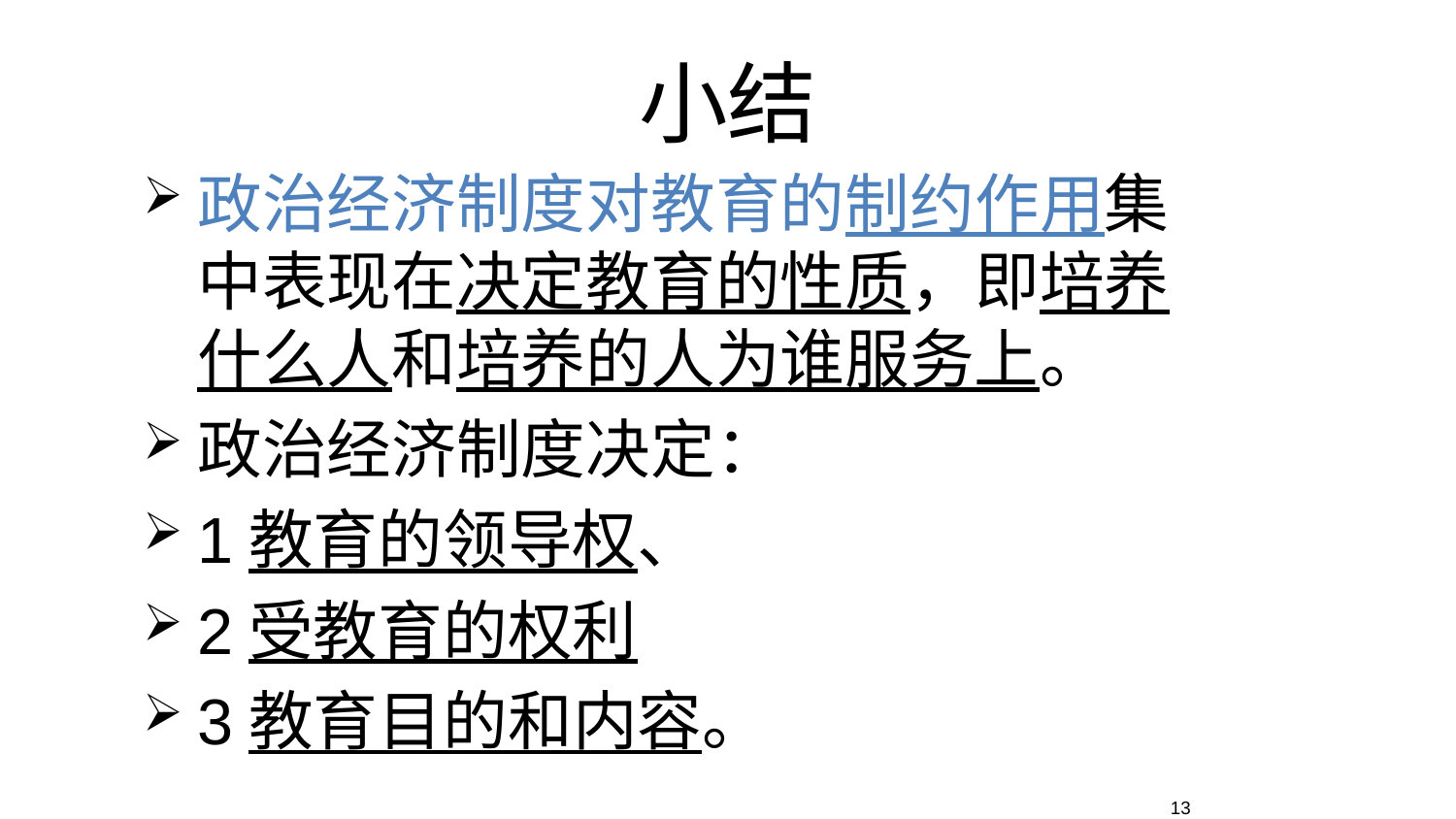

小结
政治经济制度对教育的制约作用集中表现在决定教育的性质，即培养什么人和培养的人为谁服务上。
政治经济制度决定：
1教育的领导权、
2受教育的权利
3教育目的和内容。
13